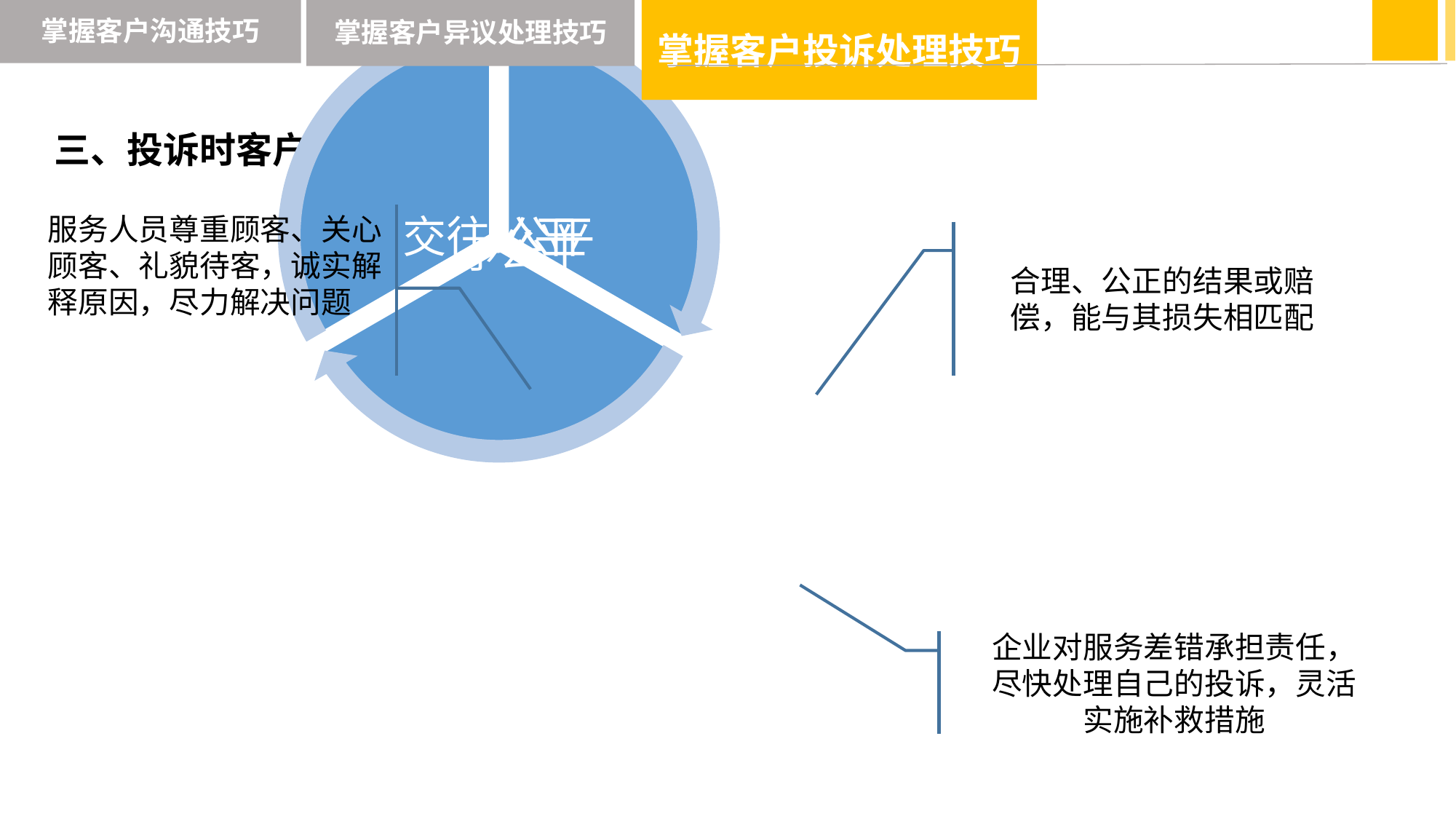

掌握客户投诉处理技巧
掌握客户沟通技巧
掌握客户异议处理技巧

三、投诉时客户的期望
服务人员尊重顾客、关心顾客、礼貌待客，诚实解释原因，尽力解决问题
服务
结果公平
程序公平
交往公平
合理、公正的结果或赔偿，能与其损失相匹配
企业对服务差错承担责任，尽快处理自己的投诉，灵活实施补救措施